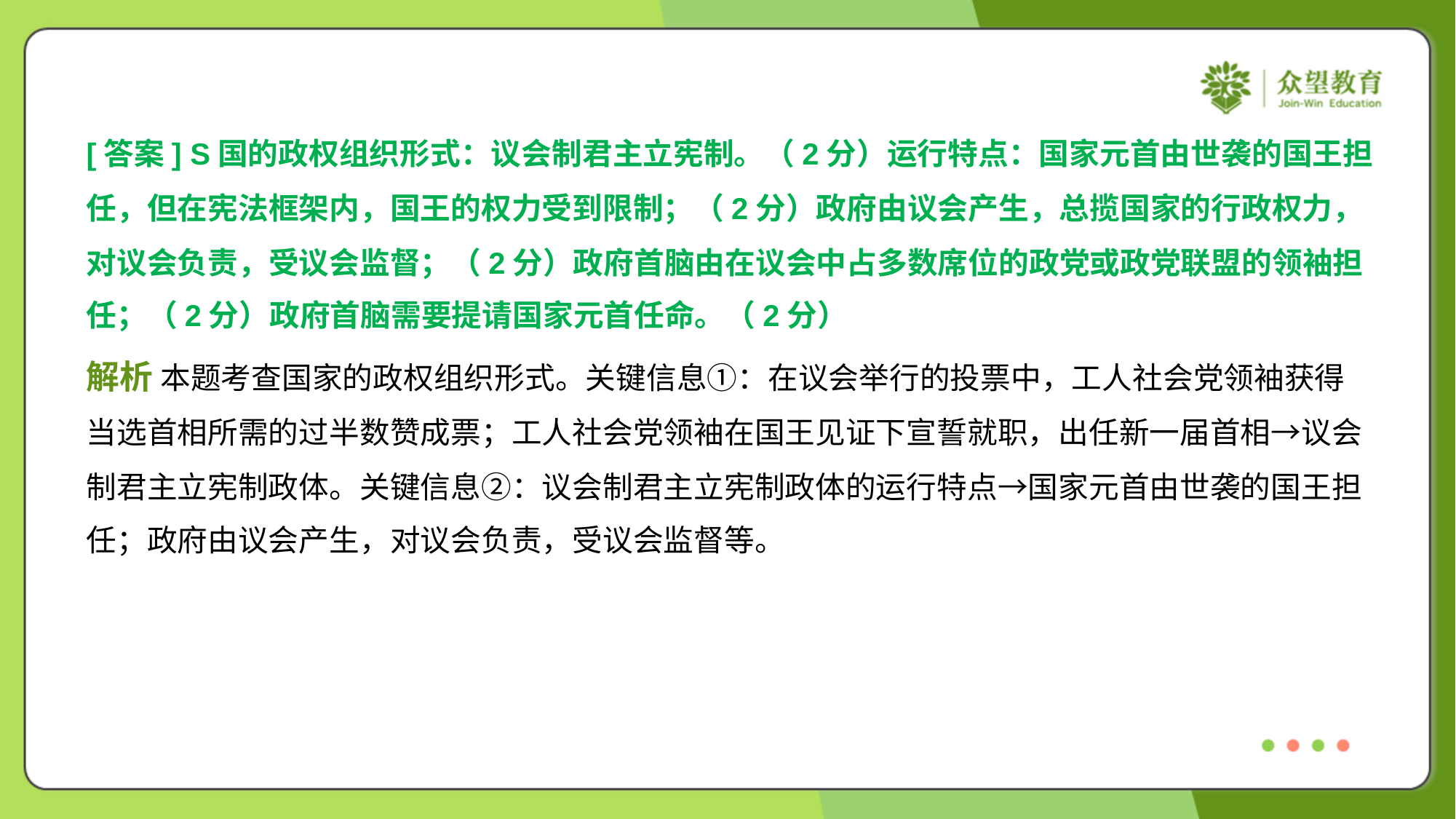

[答案] S国的政权组织形式：议会制君主立宪制。（2分）运行特点：国家元首由世袭的国王担
任，但在宪法框架内，国王的权力受到限制；（2分）政府由议会产生，总揽国家的行政权力，
对议会负责，受议会监督；（2分）政府首脑由在议会中占多数席位的政党或政党联盟的领袖担
任；（2分）政府首脑需要提请国家元首任命。（2分）
解析 本题考查国家的政权组织形式。关键信息①：在议会举行的投票中，工人社会党领袖获得
当选首相所需的过半数赞成票；工人社会党领袖在国王见证下宣誓就职，出任新一届首相→议会
制君主立宪制政体。关键信息②：议会制君主立宪制政体的运行特点→国家元首由世袭的国王担
任；政府由议会产生，对议会负责，受议会监督等。